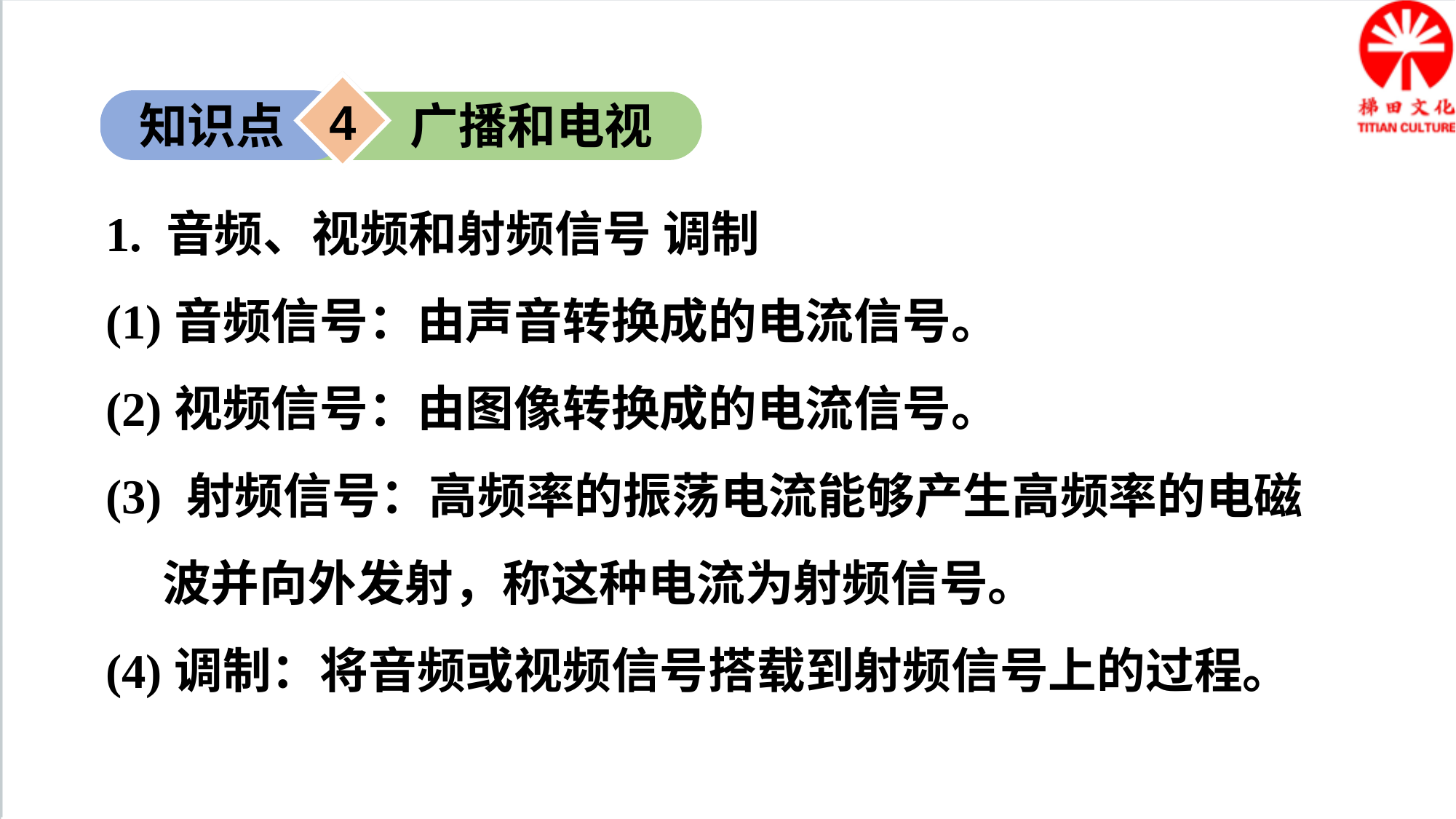

4
知识点
知识点
广播和电视

1. 音频、视频和射频信号 调制
(1)音频信号：由声音转换成的电流信号。
(2)视频信号：由图像转换成的电流信号。
(3) 射频信号：高频率的振荡电流能够产生高频率的电磁波并向外发射，称这种电流为射频信号。
(4)调制：将音频或视频信号搭载到射频信号上的过程。